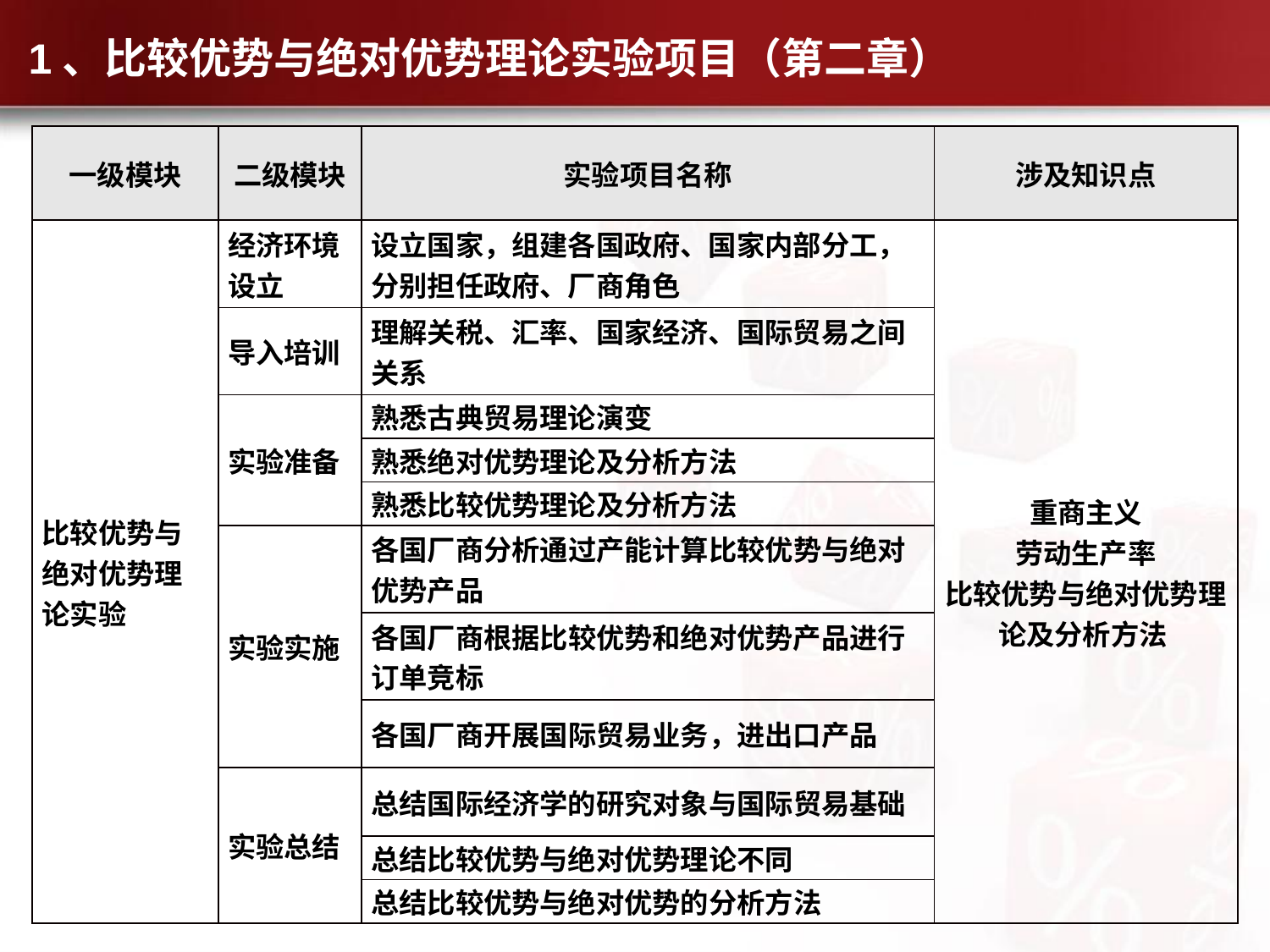

# 1、比较优势与绝对优势理论实验项目（第二章）
| 一级模块 | 二级模块 | 实验项目名称 | 涉及知识点 |
| --- | --- | --- | --- |
| 比较优势与绝对优势理论实验 | 经济环境设立 | 设立国家，组建各国政府、国家内部分工，分别担任政府、厂商角色 | 重商主义 劳动生产率 比较优势与绝对优势理论及分析方法 |
|  | 导入培训 | 理解关税、汇率、国家经济、国际贸易之间关系 |  |
|  | 实验准备 | 熟悉古典贸易理论演变 |  |
|  |  | 熟悉绝对优势理论及分析方法 |  |
|  |  | 熟悉比较优势理论及分析方法 |  |
|  | 实验实施 | 各国厂商分析通过产能计算比较优势与绝对优势产品 |  |
|  |  | 各国厂商根据比较优势和绝对优势产品进行订单竞标 |  |
|  |  | 各国厂商开展国际贸易业务，进出口产品 |  |
|  | 实验总结 | 总结国际经济学的研究对象与国际贸易基础 |  |
|  |  | 总结比较优势与绝对优势理论不同 |  |
|  |  | 总结比较优势与绝对优势的分析方法 |  |